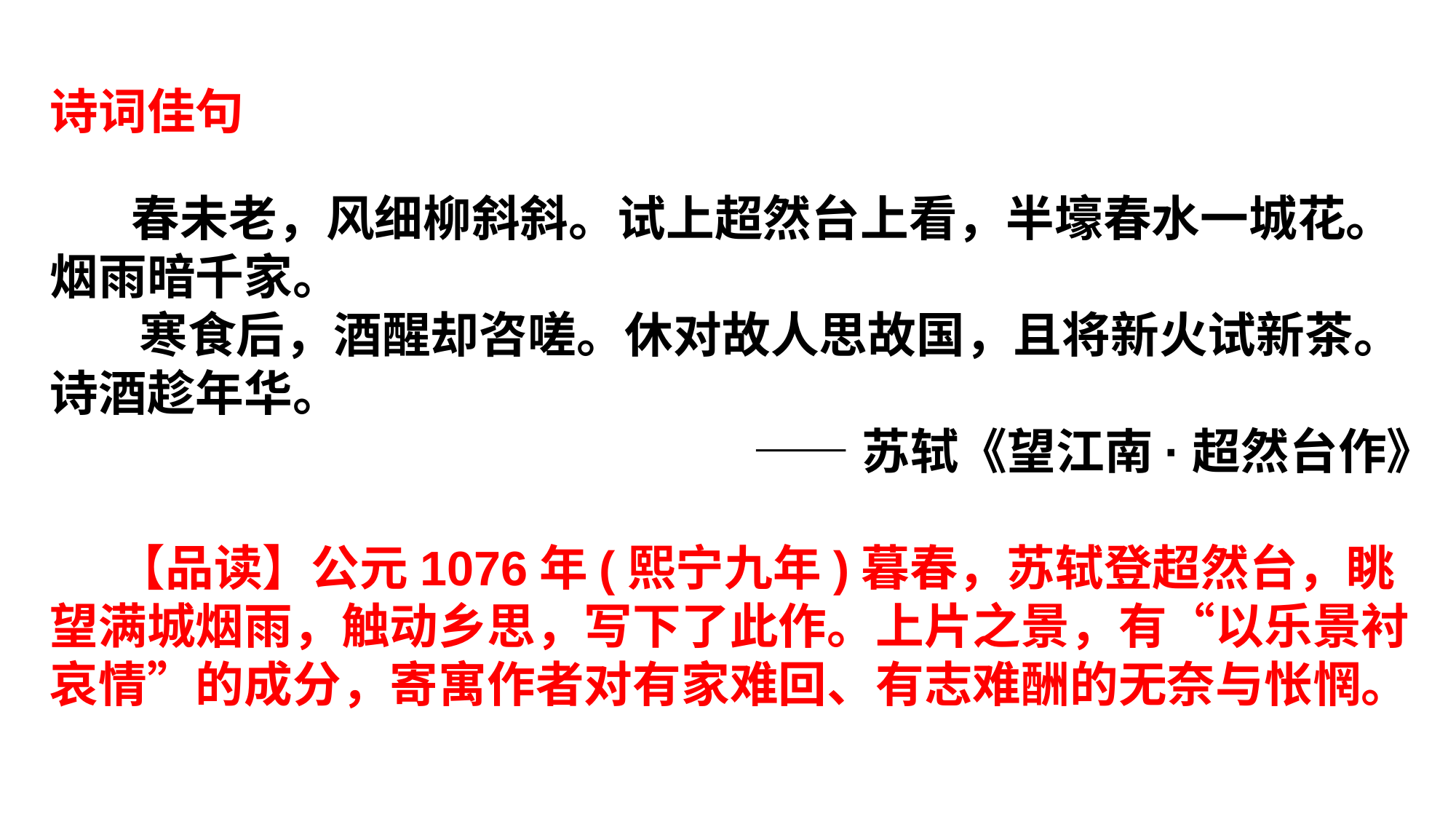

诗词佳句
　   春未老，风细柳斜斜。试上超然台上看，半壕春水一城花。烟雨暗千家。
       寒食后，酒醒却咨嗟。休对故人思故国，且将新火试新茶。诗酒趁年华。
——苏轼《望江南·超然台作》

     【品读】公元1076年(熙宁九年)暮春，苏轼登超然台，眺望满城烟雨，触动乡思，写下了此作。上片之景，有“以乐景衬哀情”的成分，寄寓作者对有家难回、有志难酬的无奈与怅惘。